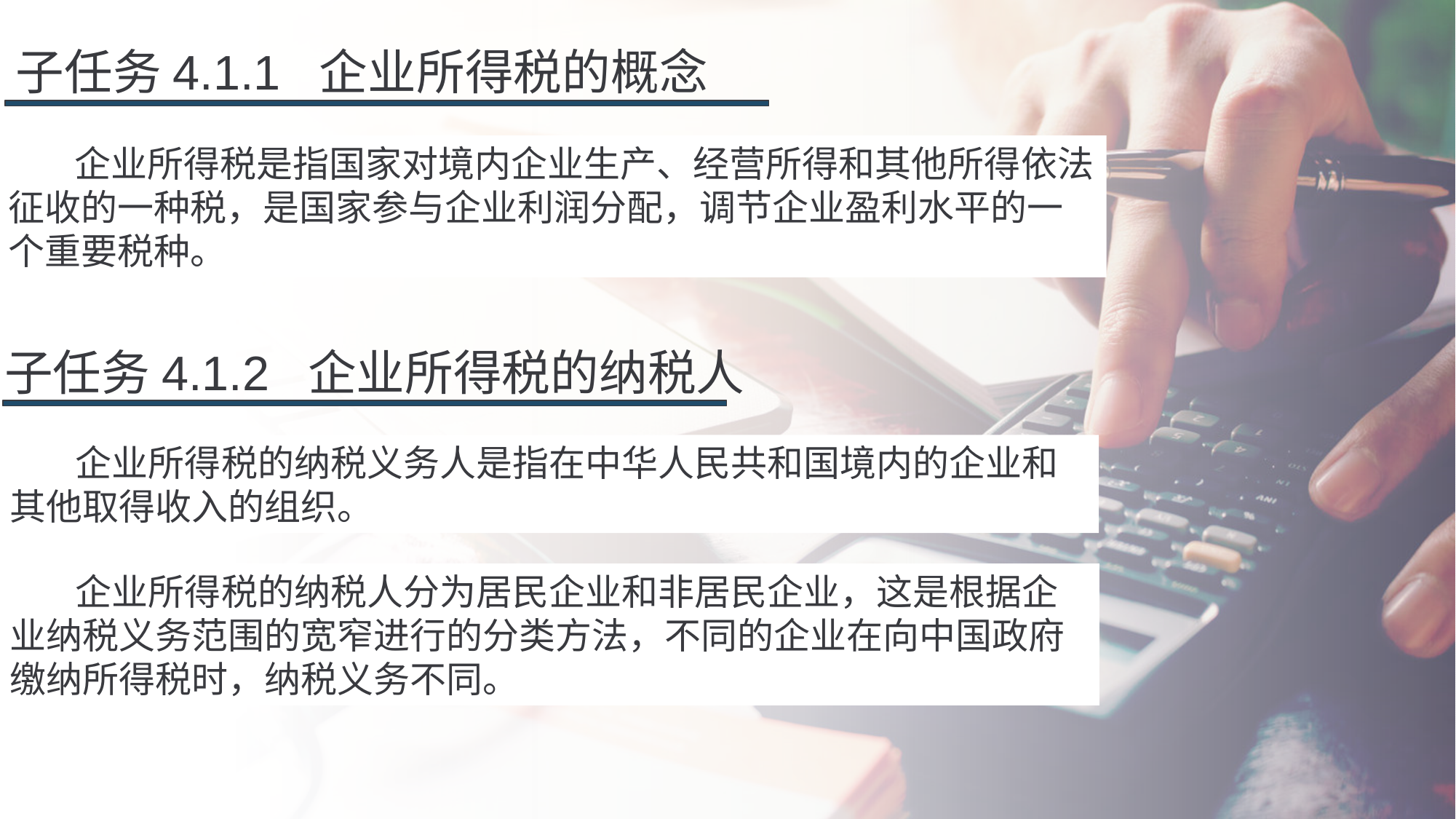

子任务4.1.1  企业所得税的概念

       企业所得税是指国家对境内企业生产、经营所得和其他所得依法征收的一种税，是国家参与企业利润分配，调节企业盈利水平的一个重要税种。
子任务4.1.2  企业所得税的纳税人

       企业所得税的纳税义务人是指在中华人民共和国境内的企业和其他取得收入的组织。
       企业所得税的纳税人分为居民企业和非居民企业，这是根据企业纳税义务范围的宽窄进行的分类方法，不同的企业在向中国政府缴纳所得税时，纳税义务不同。